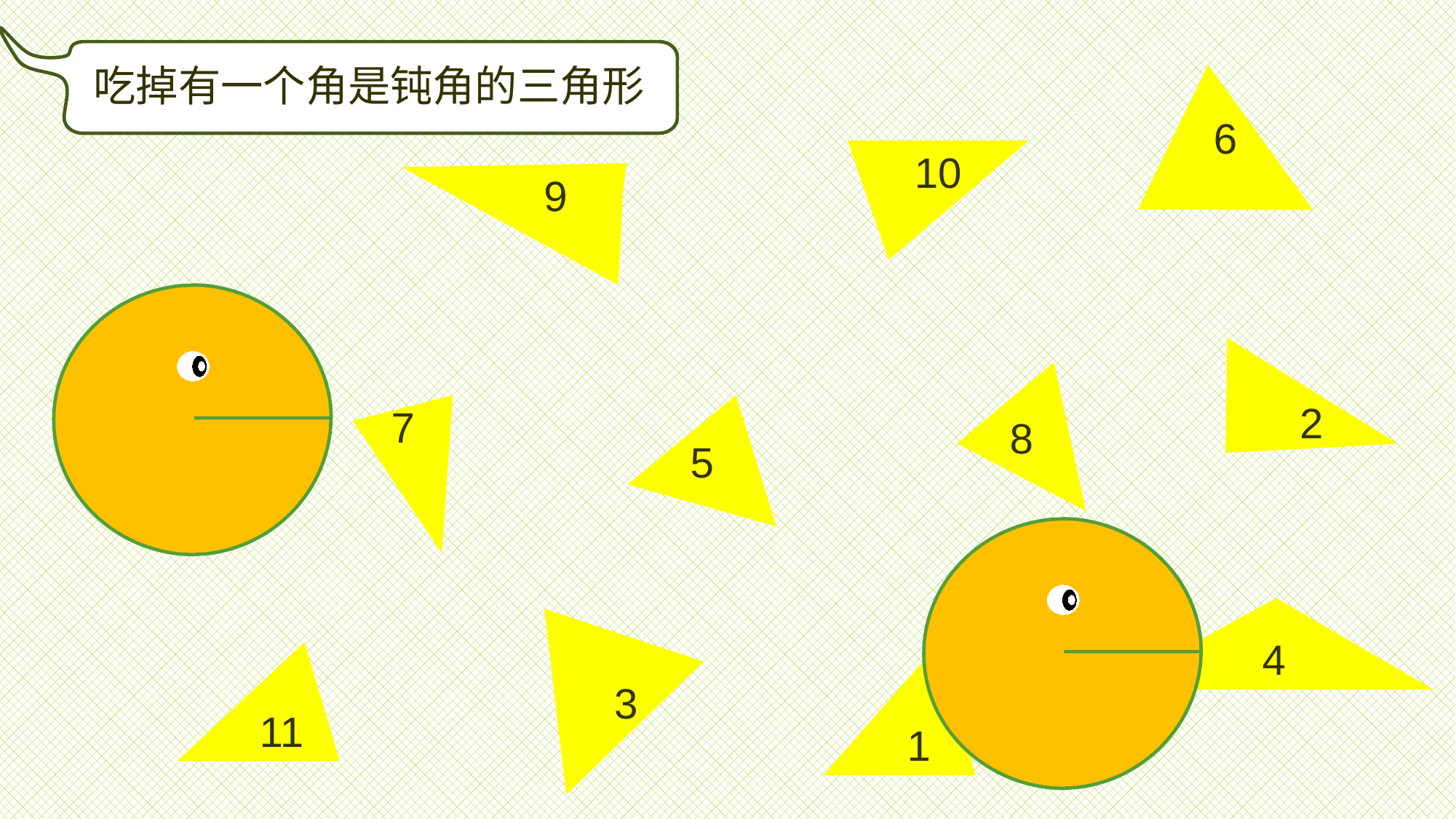

吃掉有一个角是钝角的三角形
6
10
       9

2
8
7
5

4
     3
11
1